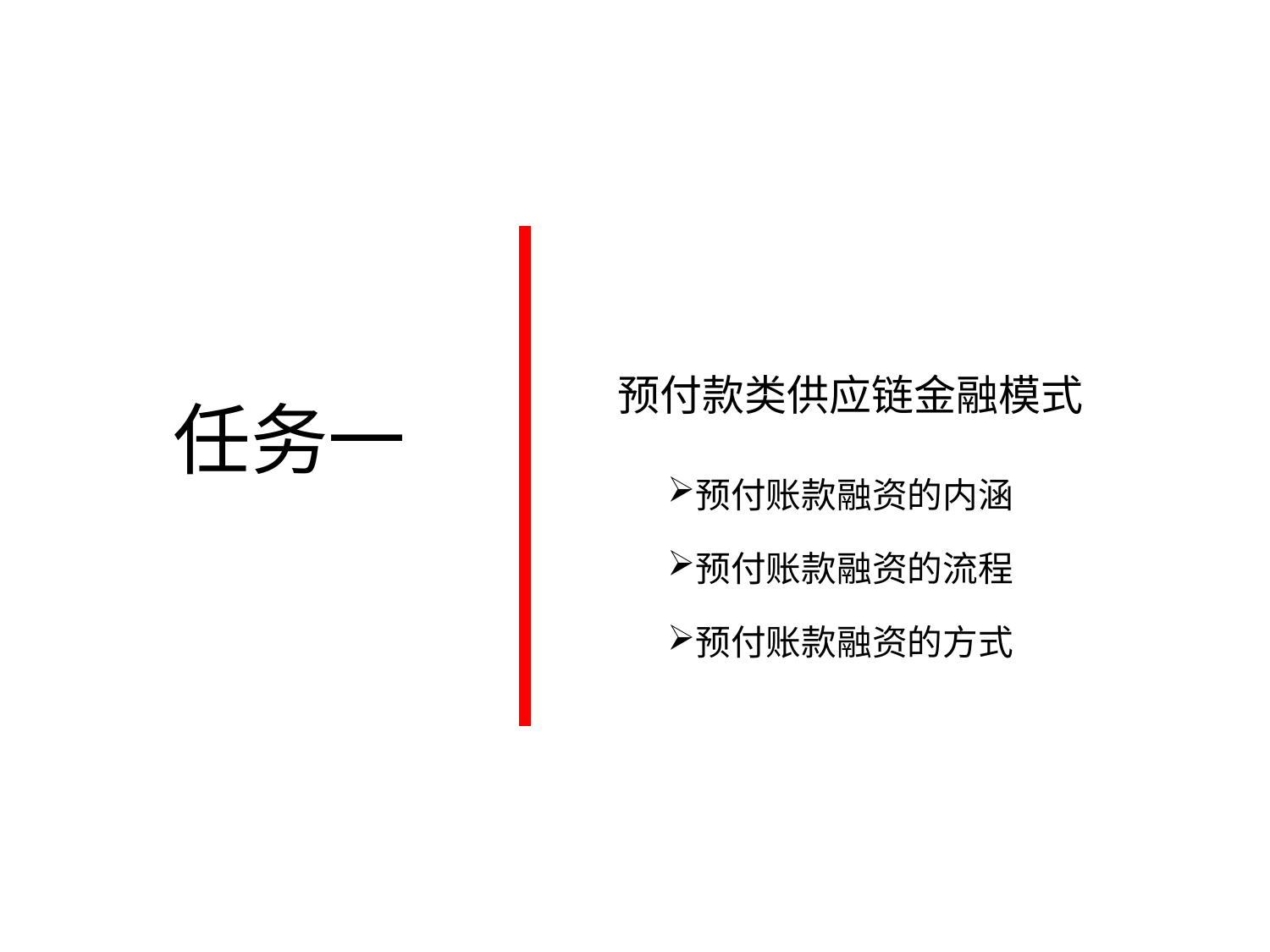

预付款类供应链金融模式
预付账款融资的内涵
预付账款融资的流程
预付账款融资的方式
任务一